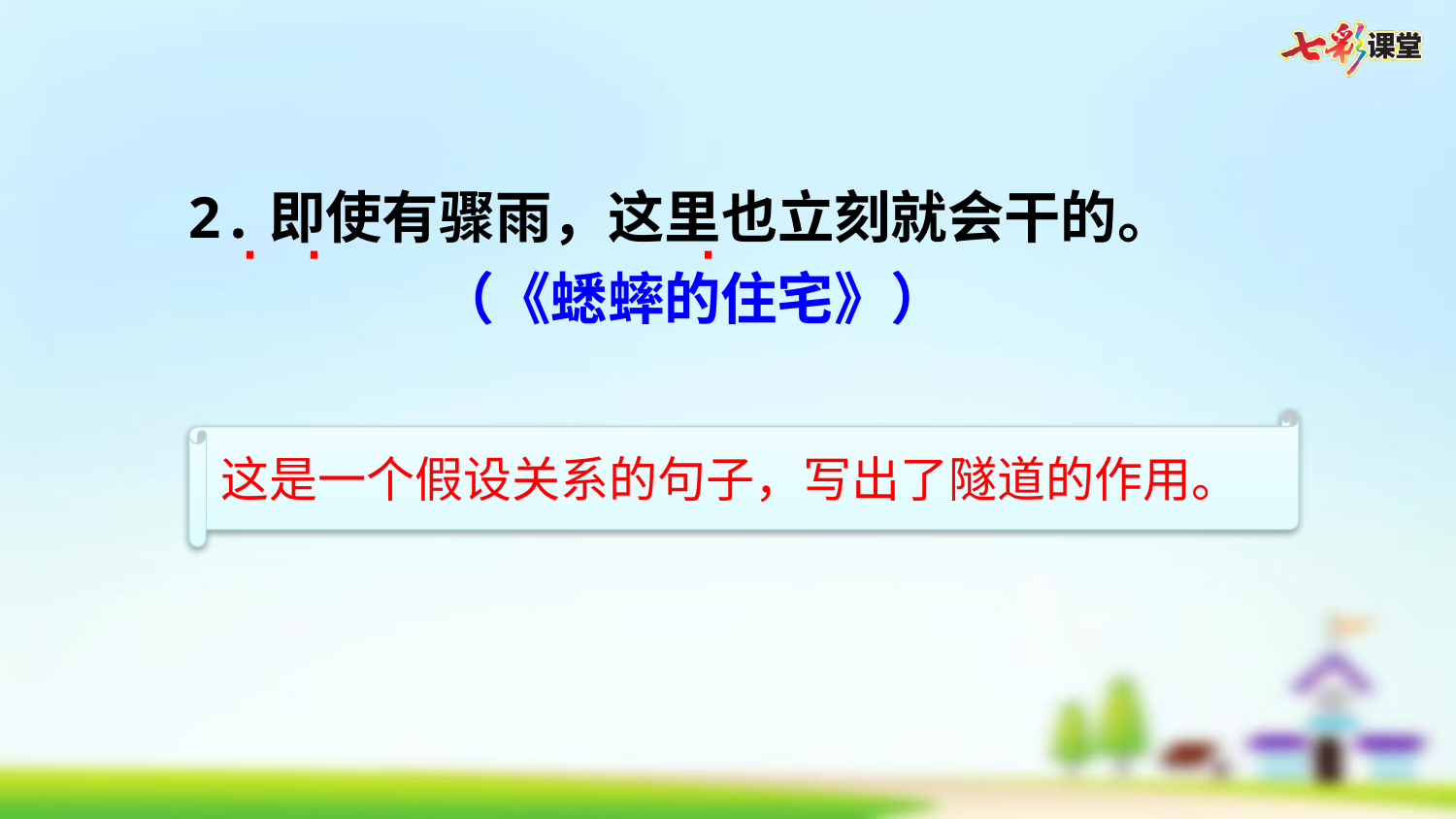

2.即使有骤雨，这里也立刻就会干的。
                             （《蟋蟀的住宅》）
·  ·
·
这是一个假设关系的句子，写出了隧道的作用。